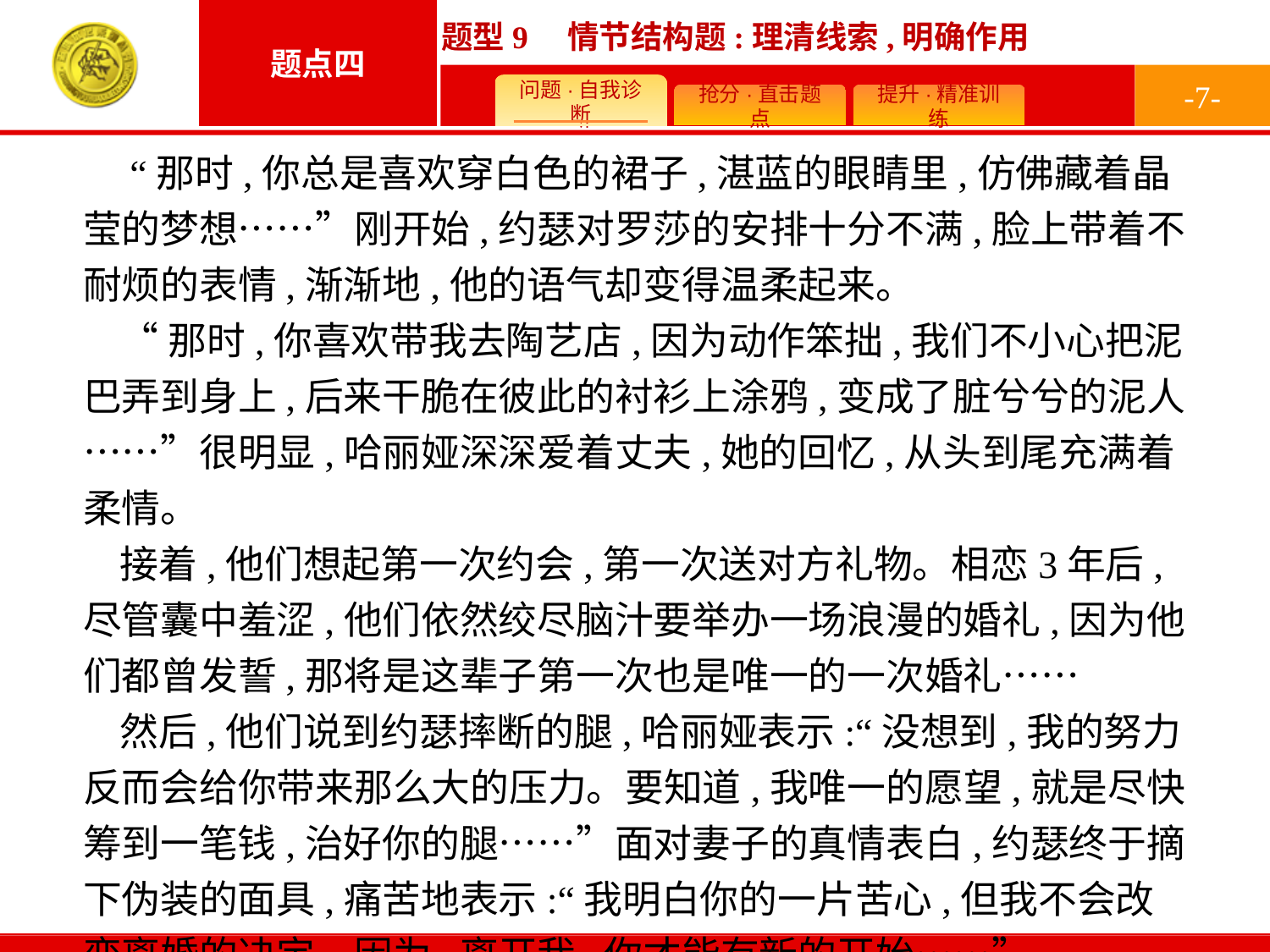

-7-
 “那时,你总是喜欢穿白色的裙子,湛蓝的眼睛里,仿佛藏着晶莹的梦想……”刚开始,约瑟对罗莎的安排十分不满,脸上带着不耐烦的表情,渐渐地,他的语气却变得温柔起来。
“那时,你喜欢带我去陶艺店,因为动作笨拙,我们不小心把泥巴弄到身上,后来干脆在彼此的衬衫上涂鸦,变成了脏兮兮的泥人……”很明显,哈丽娅深深爱着丈夫,她的回忆,从头到尾充满着柔情。
接着,他们想起第一次约会,第一次送对方礼物。相恋3年后,尽管囊中羞涩,他们依然绞尽脑汁要举办一场浪漫的婚礼,因为他们都曾发誓,那将是这辈子第一次也是唯一的一次婚礼……
然后,他们说到约瑟摔断的腿,哈丽娅表示:“没想到,我的努力反而会给你带来那么大的压力。要知道,我唯一的愿望,就是尽快筹到一笔钱,治好你的腿……”面对妻子的真情表白,约瑟终于摘下伪装的面具,痛苦地表示:“我明白你的一片苦心,但我不会改变离婚的决定。因为,离开我,你才能有新的开始……”